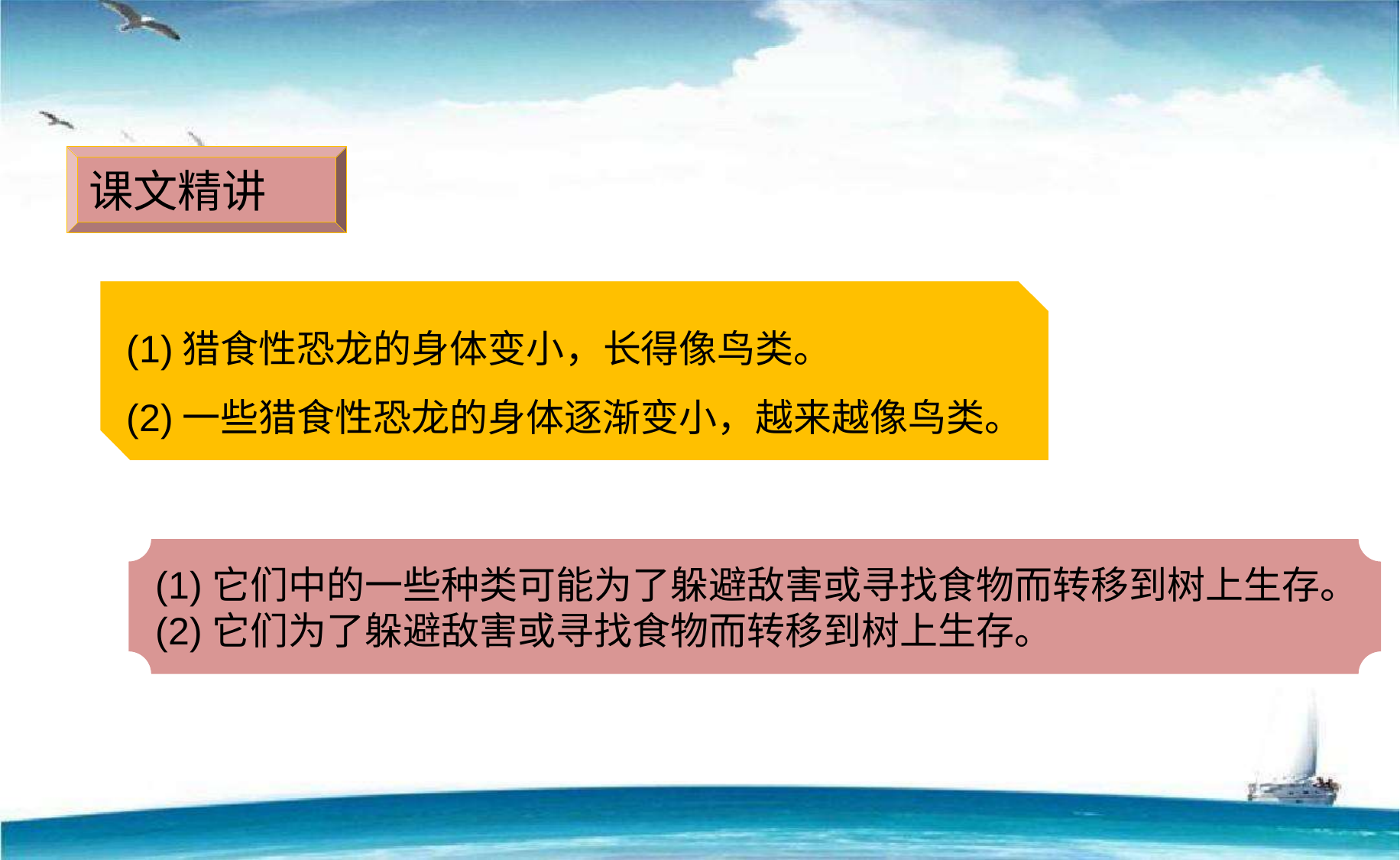

课文精讲
(1)猎食性恐龙的身体变小，长得像鸟类。
(2)一些猎食性恐龙的身体逐渐变小，越来越像鸟类。
(1)它们中的一些种类可能为了躲避敌害或寻找食物而转移到树上生存。
(2)它们为了躲避敌害或寻找食物而转移到树上生存。